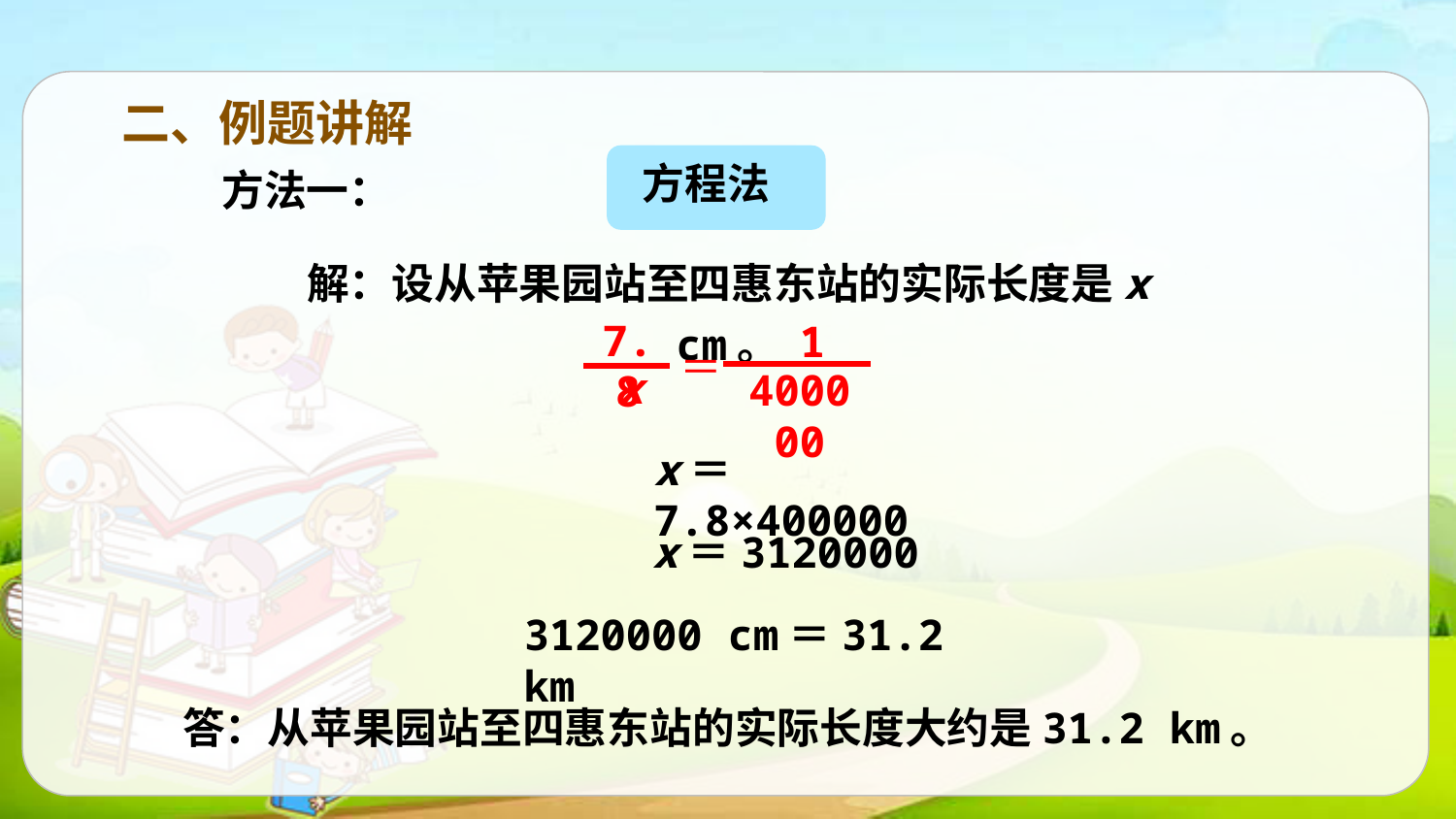

二、例题讲解

方程法
方法一：
解：设从苹果园站至四惠东站的实际长度是x cm。
7.8
x
1
400000
＝
x＝7.8×400000
x＝3120000
3120000 cm＝31.2 km
答：从苹果园站至四惠东站的实际长度大约是31.2 km。